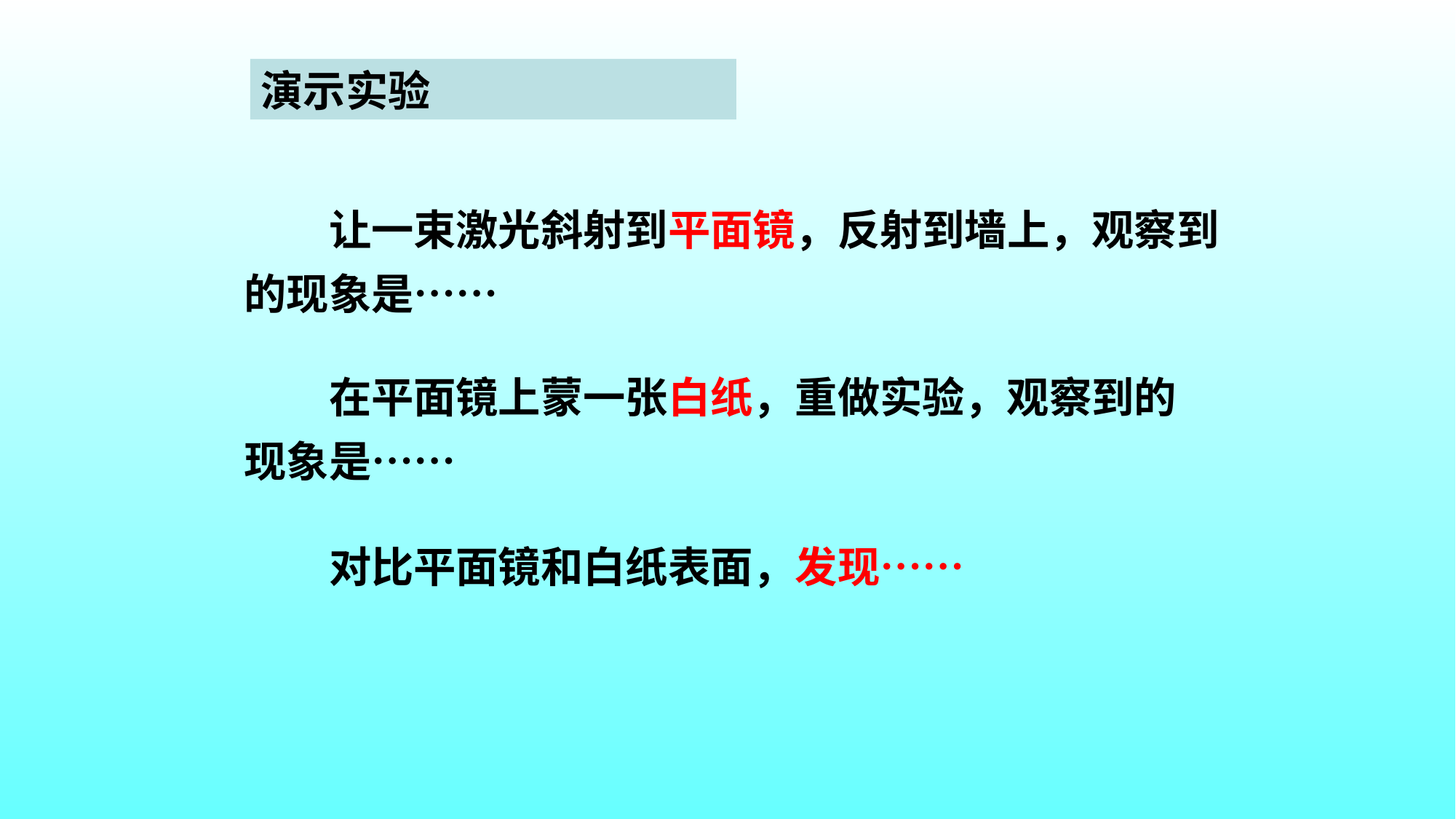

# 演示实验
　　让一束激光斜射到平面镜，反射到墙上，观察到的现象是……
　　在平面镜上蒙一张白纸，重做实验，观察到的现象是……
　　对比平面镜和白纸表面，发现……